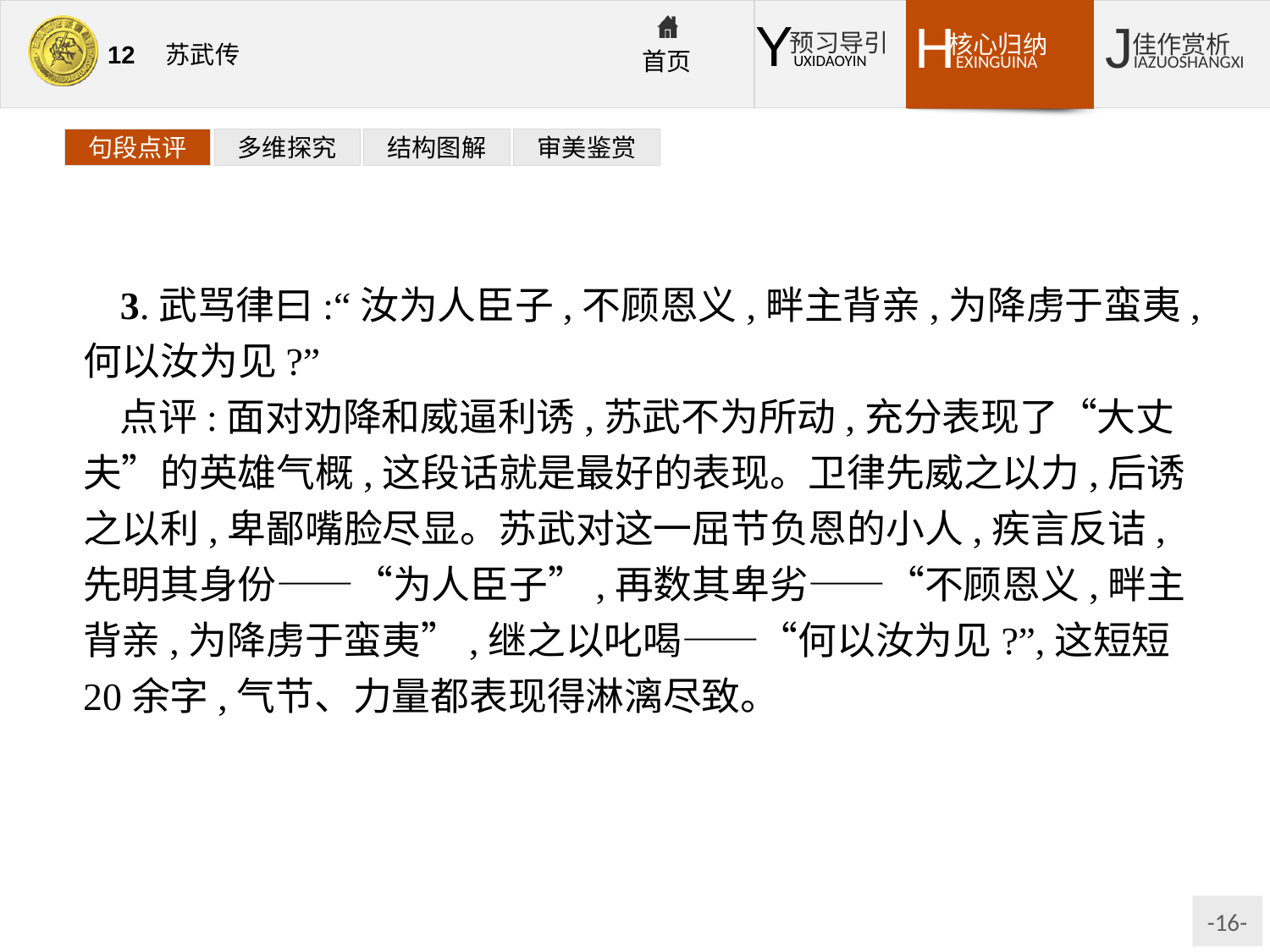

句段点评
多维探究
结构图解
审美鉴赏
3.武骂律曰:“汝为人臣子,不顾恩义,畔主背亲,为降虏于蛮夷,何以汝为见?”
点评:面对劝降和威逼利诱,苏武不为所动,充分表现了“大丈夫”的英雄气概,这段话就是最好的表现。卫律先威之以力,后诱之以利,卑鄙嘴脸尽显。苏武对这一屈节负恩的小人,疾言反诘,先明其身份——“为人臣子”,再数其卑劣——“不顾恩义,畔主背亲,为降虏于蛮夷”,继之以叱喝——“何以汝为见?”,这短短20余字,气节、力量都表现得淋漓尽致。